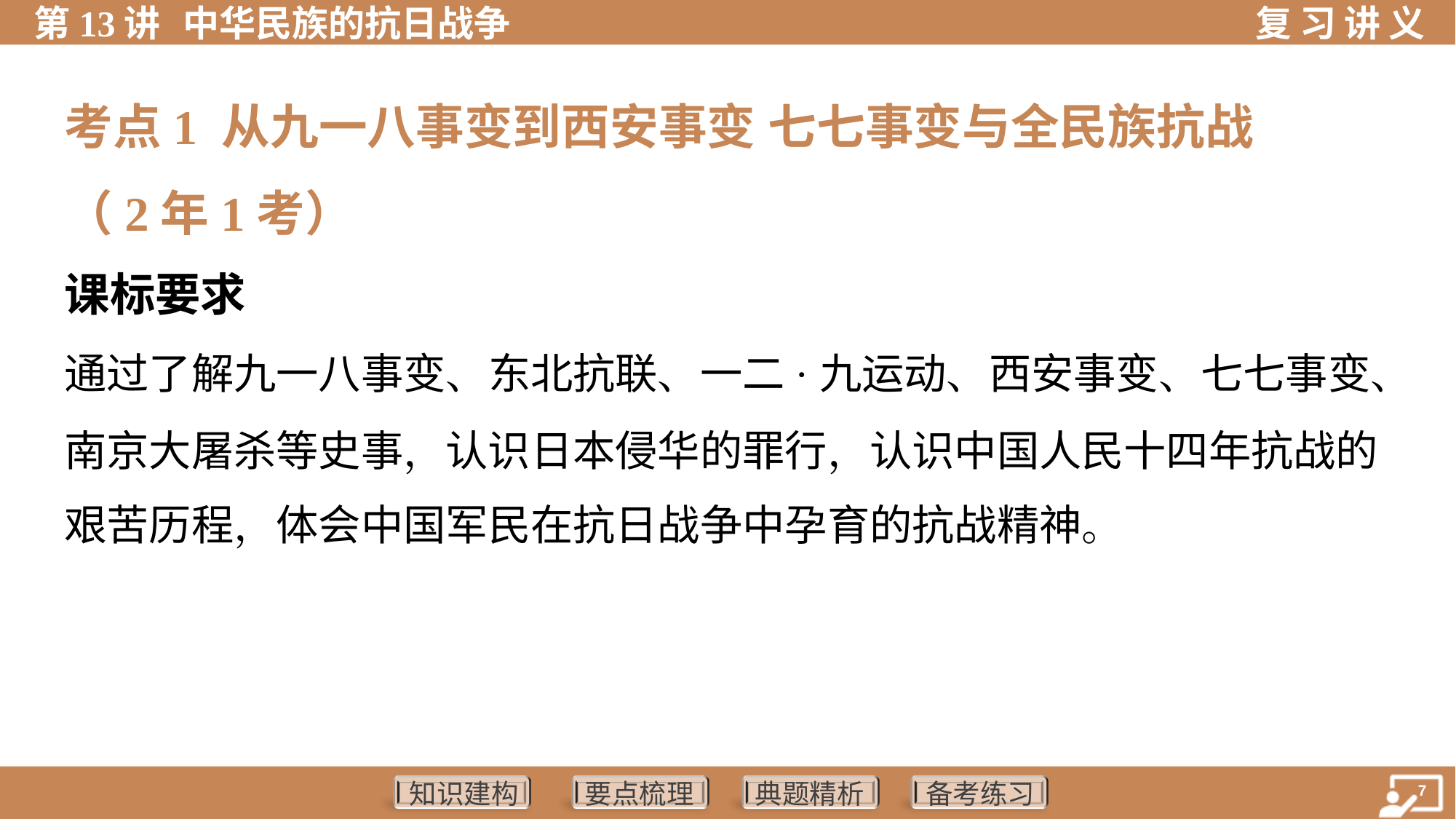

考点1 从九一八事变到西安事变 七七事变与全民族抗战
（2年1考）
课标要求
通过了解九一八事变、东北抗联、一二·九运动、西安事变、七七事变、
南京大屠杀等史事，认识日本侵华的罪行，认识中国人民十四年抗战的
艰苦历程，体会中国军民在抗日战争中孕育的抗战精神。